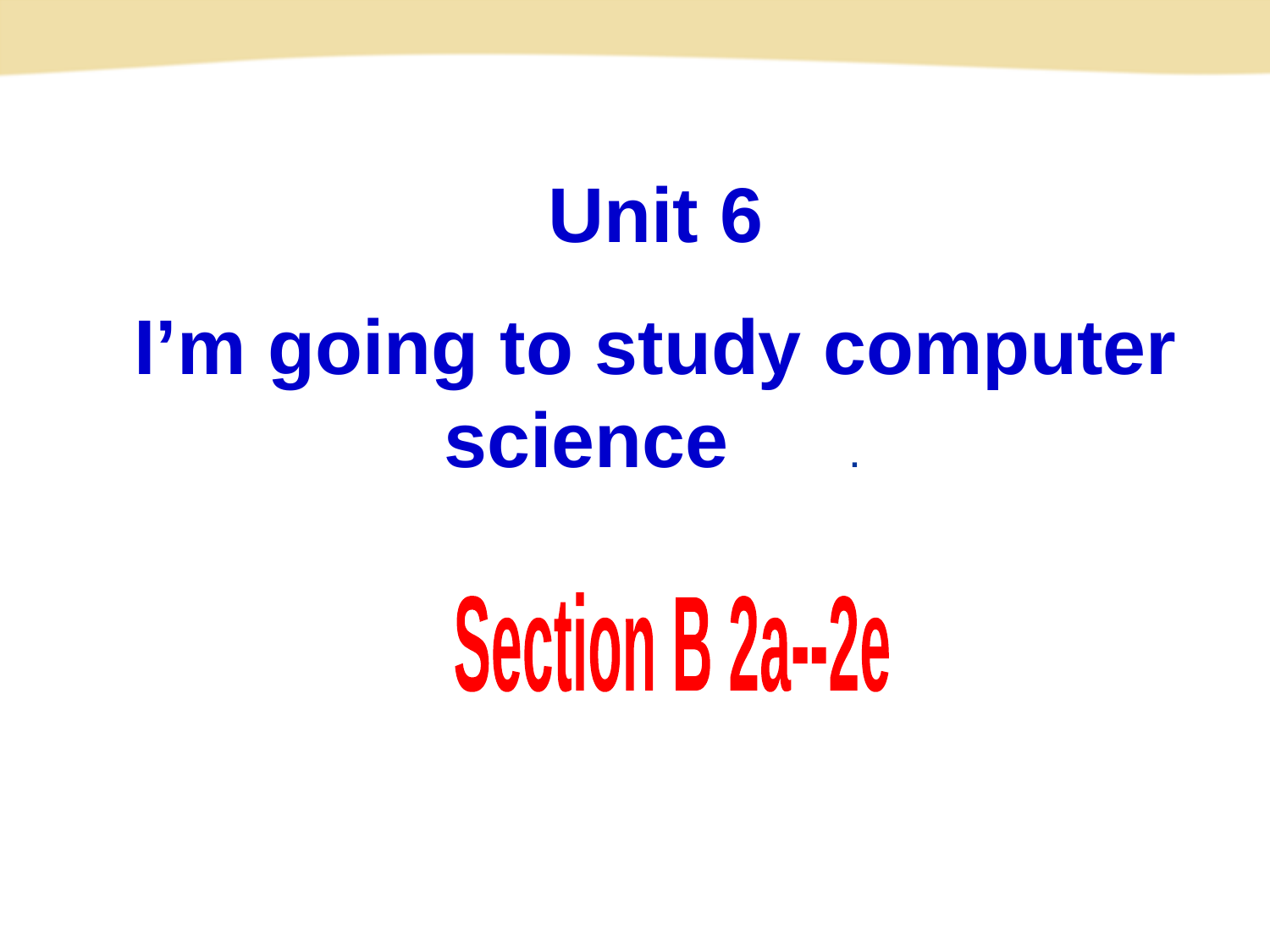

Unit 6
I’m going to study computer science学科网.

Section B 2a--2e